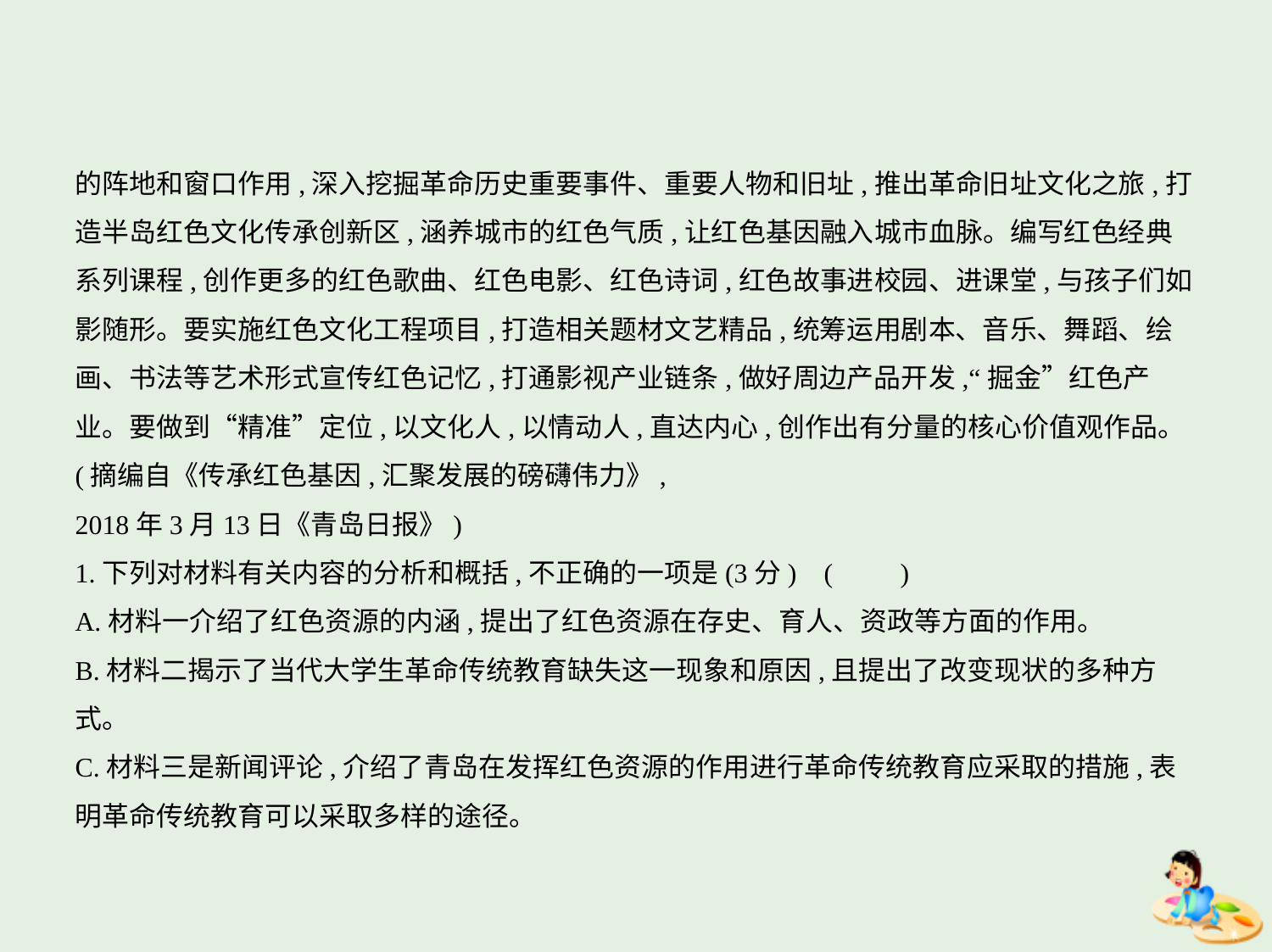

的阵地和窗口作用,深入挖掘革命历史重要事件、重要人物和旧址,推出革命旧址文化之旅,打
造半岛红色文化传承创新区,涵养城市的红色气质,让红色基因融入城市血脉。编写红色经典
系列课程,创作更多的红色歌曲、红色电影、红色诗词,红色故事进校园、进课堂,与孩子们如
影随形。要实施红色文化工程项目,打造相关题材文艺精品,统筹运用剧本、音乐、舞蹈、绘
画、书法等艺术形式宣传红色记忆,打通影视产业链条,做好周边产品开发,“掘金”红色产
业。要做到“精准”定位,以文化人,以情动人,直达内心,创作出有分量的核心价值观作品。
(摘编自《传承红色基因,汇聚发展的磅礴伟力》,
2018年3月13日《青岛日报》)
1.下列对材料有关内容的分析和概括,不正确的一项是(3分) (　　)
A.材料一介绍了红色资源的内涵,提出了红色资源在存史、育人、资政等方面的作用。
B.材料二揭示了当代大学生革命传统教育缺失这一现象和原因,且提出了改变现状的多种方
式。
C.材料三是新闻评论,介绍了青岛在发挥红色资源的作用进行革命传统教育应采取的措施,表
明革命传统教育可以采取多样的途径。